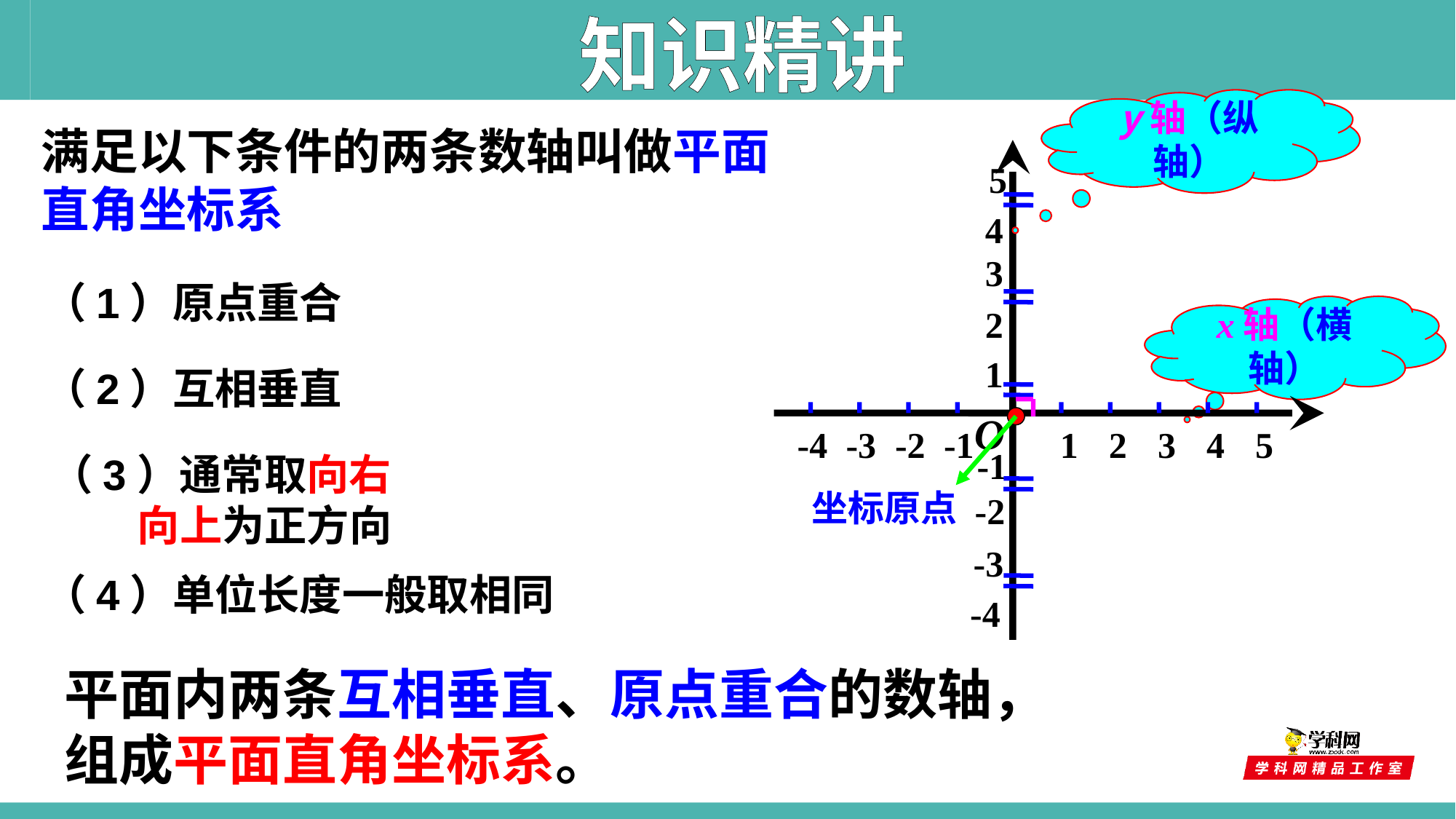

知识精讲
y轴（纵轴）
满足以下条件的两条数轴叫做平面直角坐标系

5

4
3
2
1
-1
-2
-3
-4
（1）原点重合
x轴（横轴）
（2）互相垂直

O

-4
-3
-2
1
2
3
4
5
-1

 （3）通常取向右
          向上为正方向
坐标原点
（4）单位长度一般取相同
平面内两条互相垂直、原点重合的数轴，
组成平面直角坐标系。